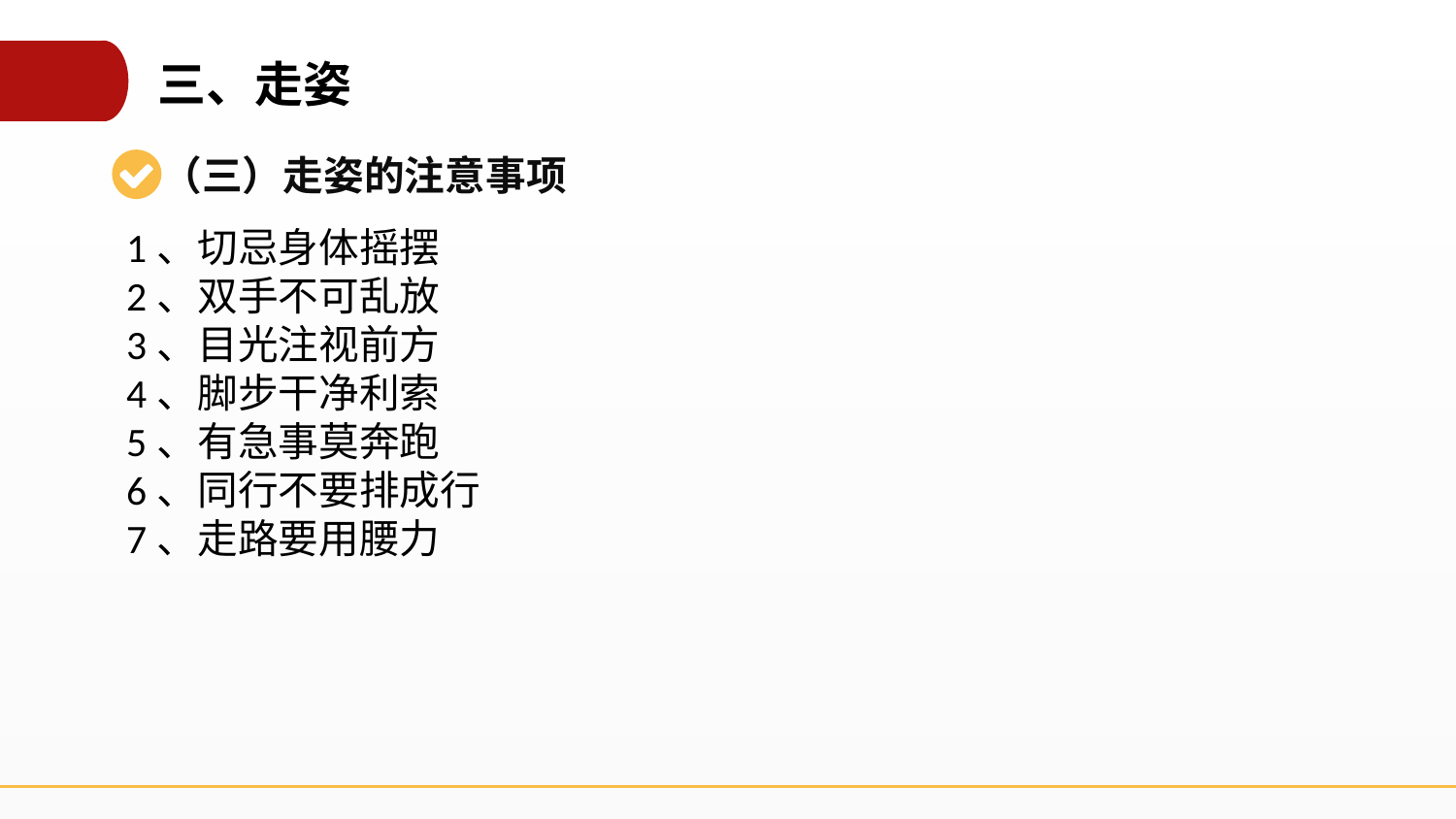

三、走姿

（三）走姿的注意事项
1、切忌身体摇摆
2、双手不可乱放
3、目光注视前方
4、脚步干净利索
5、有急事莫奔跑
6、同行不要排成行
7、走路要用腰力